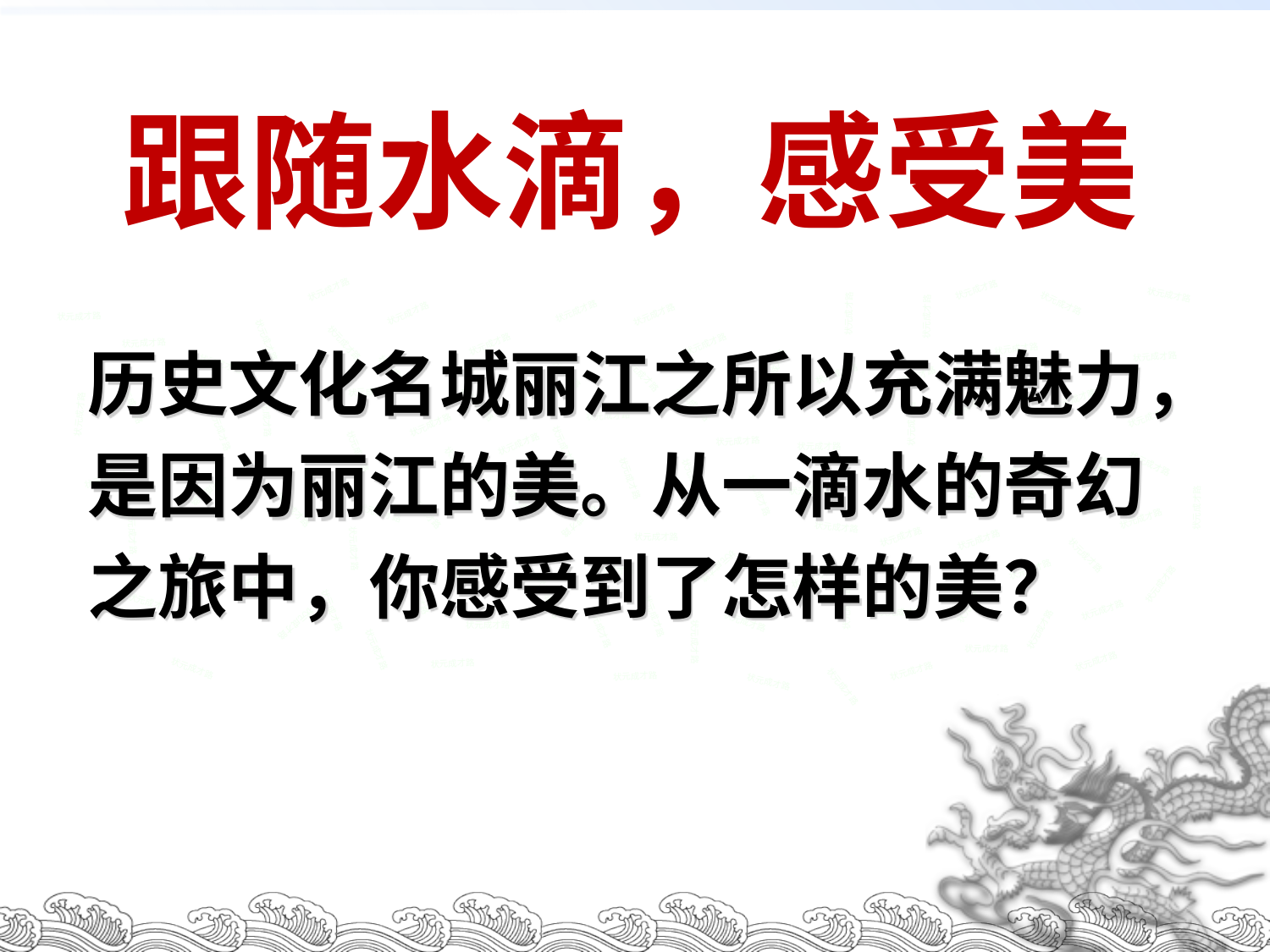

跟随水滴，感受美
状元成才路
状元成才路
状元成才路
状元成才路
状元成才路
状元成才路
状元成才路
状元成才路
状元成才路
状元成才路
历史文化名城丽江之所以充满魅力，是因为丽江的美。从一滴水的奇幻之旅中，你感受到了怎样的美？

状元成才路
状元成才路
状元成才路
状元成才路
状元成才路
状元成才路
状元成才路
状元成才路
状元成才路
状元成才路
状元成才路
状元成才路
状元成才路
状元成才路
状元成才路
状元成才路
状元成才路
状元成才路
状元成才路
状元成才路
状元成才路
状元成才路
状元成才路
状元成才路
状元成才路
状元成才路
状元成才路
状元成才路
状元成才路
状元成才路
状元成才路
状元成才路
状元成才路
状元成才路
状元成才路
状元成才路
状元成才路
状元成才路
状元成才路
状元成才路
状元成才路
状元成才路
状元成才路
状元成才路
状元成才路
状元成才路
状元成才路
状元成才路
状元成才路
状元成才路
状元成才路
状元成才路
状元成才路
状元成才路
状元成才路
状元成才路
状元成才路
状元成才路
状元成才路
状元成才路
状元成才路
状元成才路
状元成才路
状元成才路
状元成才路
状元成才路
状元成才路
状元成才路
状元成才路
状元成才路
状元成才路
状元成才路
状元成才路
状元成才路
状元成才路
状元成才路
状元成才路
状元成才路
状元成才路
状元成才路
状元成才路
状元成才路
状元成才路
状元成才路
状元成才路
状元成才路
状元成才路
状元成才路
状元成才路
状元成才路